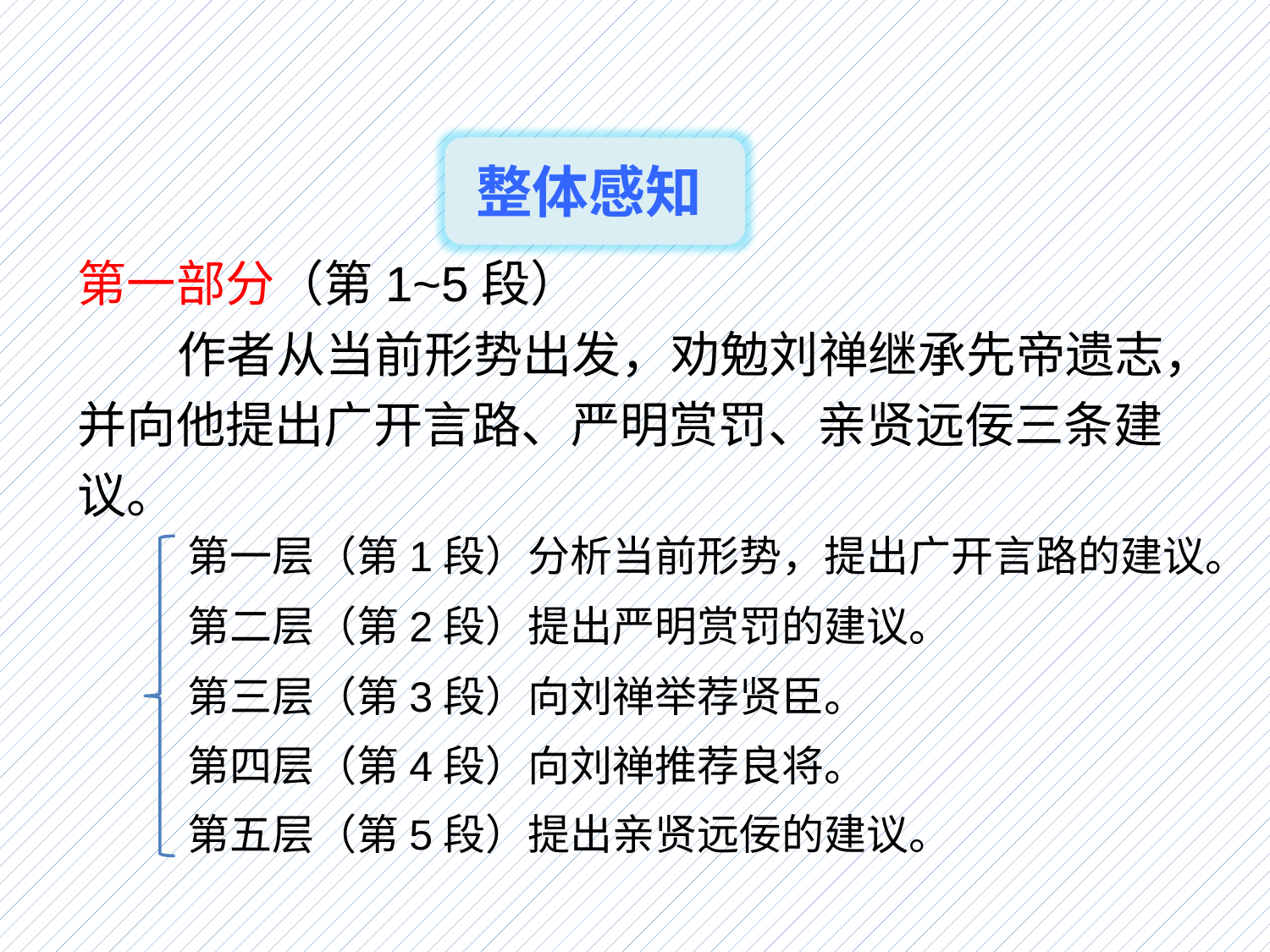

整体感知
第一部分（第1~5段）
作者从当前形势出发，劝勉刘禅继承先帝遗志，并向他提出广开言路、严明赏罚、亲贤远佞三条建议。
第一层（第1段）分析当前形势，提出广开言路的建议。

第二层（第2段）提出严明赏罚的建议。
第三层（第3段）向刘禅举荐贤臣。
第四层（第4段）向刘禅推荐良将。
第五层（第5段）提出亲贤远佞的建议。